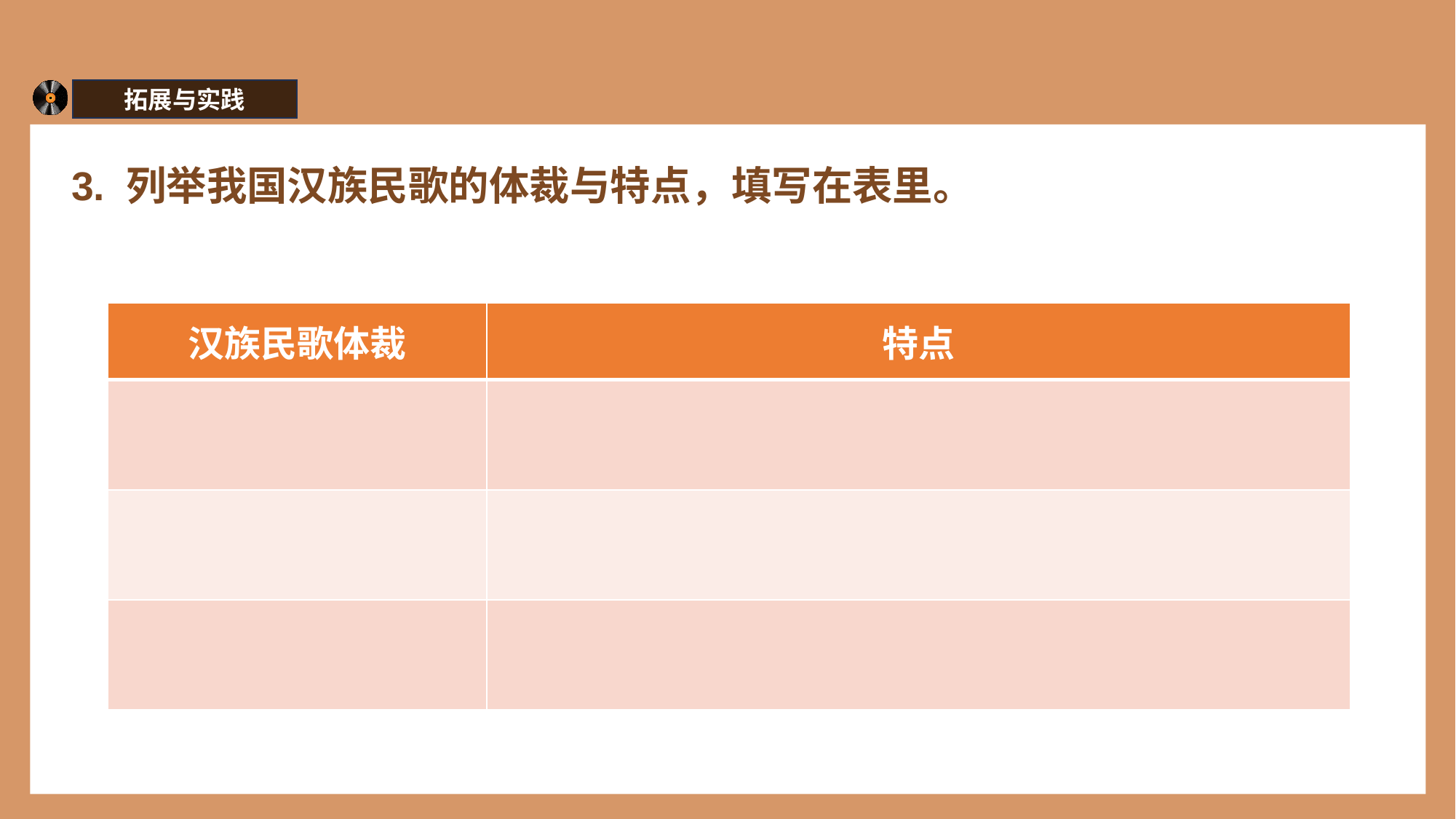

拓展与实践
3. 列举我国汉族民歌的体裁与特点，填写在表里。
| 汉族民歌体裁 | 特点 |
| --- | --- |
|  |  |
|  |  |
|  |  |